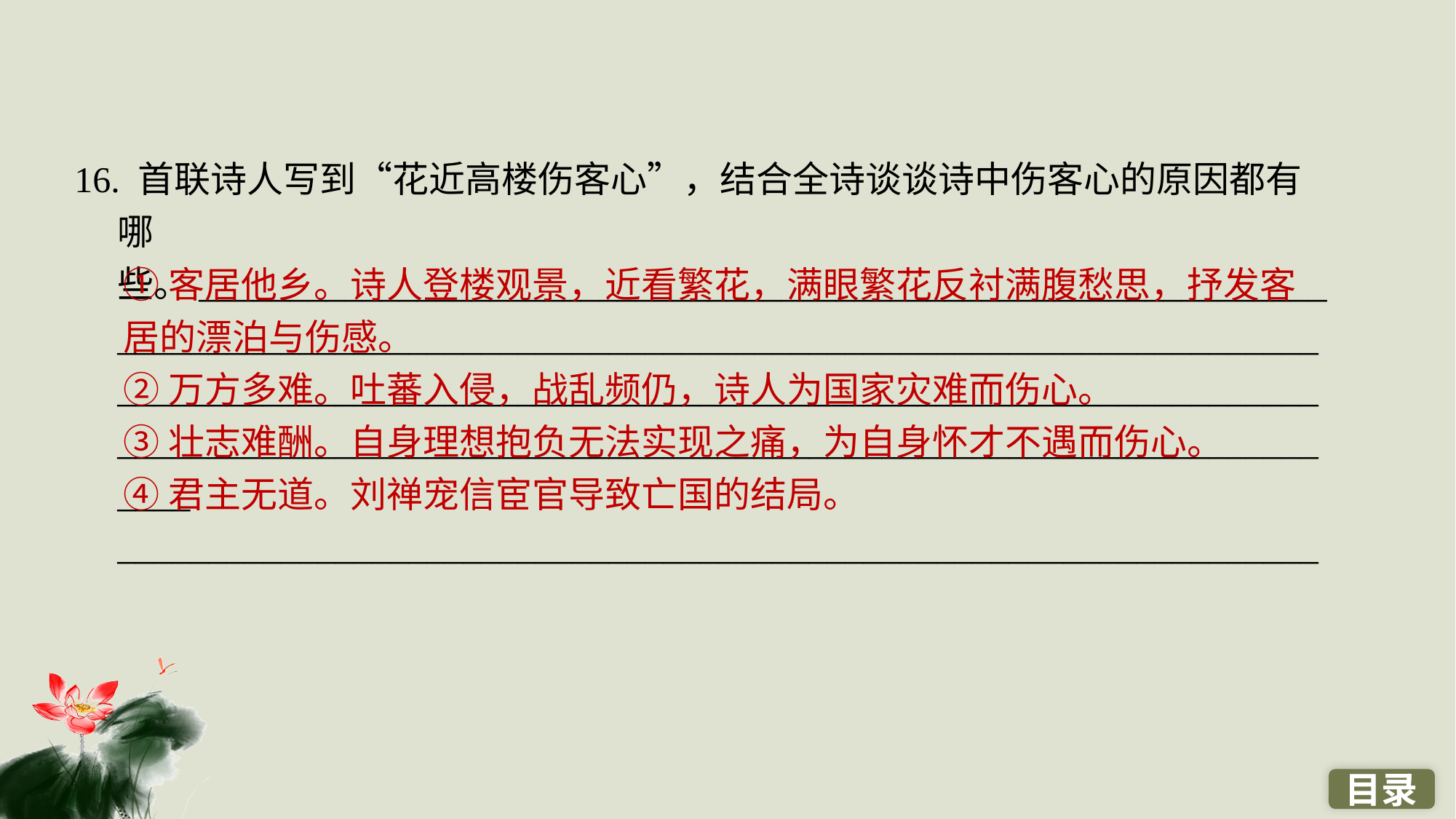

16. 首联诗人写到“花近高楼伤客心”，结合全诗谈谈诗中伤客心的原因都有哪些。________________________________________________________________________________________________________________________________________________________________________________________________________________________________________________________________________
__________________________________________________________________
①客居他乡。诗人登楼观景，近看繁花，满眼繁花反衬满腹愁思，抒发客居的漂泊与伤感。
②万方多难。吐蕃入侵，战乱频仍，诗人为国家灾难而伤心。
③壮志难酬。自身理想抱负无法实现之痛，为自身怀才不遇而伤心。
④君主无道。刘禅宠信宦官导致亡国的结局。